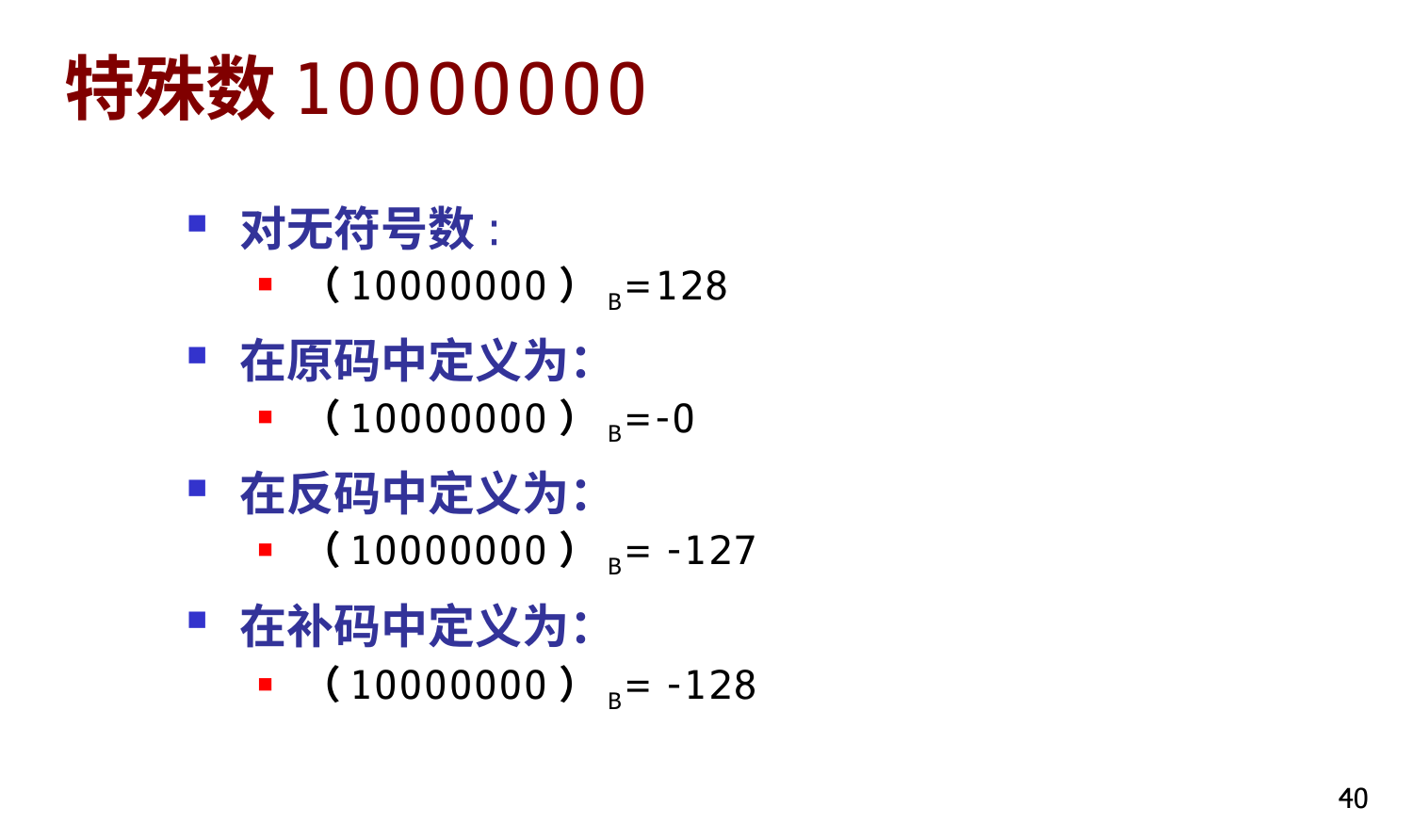

# 特殊数10000000
对无符号数:
（10000000）B=128
在原码中定义为：
（10000000）B=-0
在反码中定义为：
（10000000）B= -127
在补码中定义为：
（10000000）B= -128
40